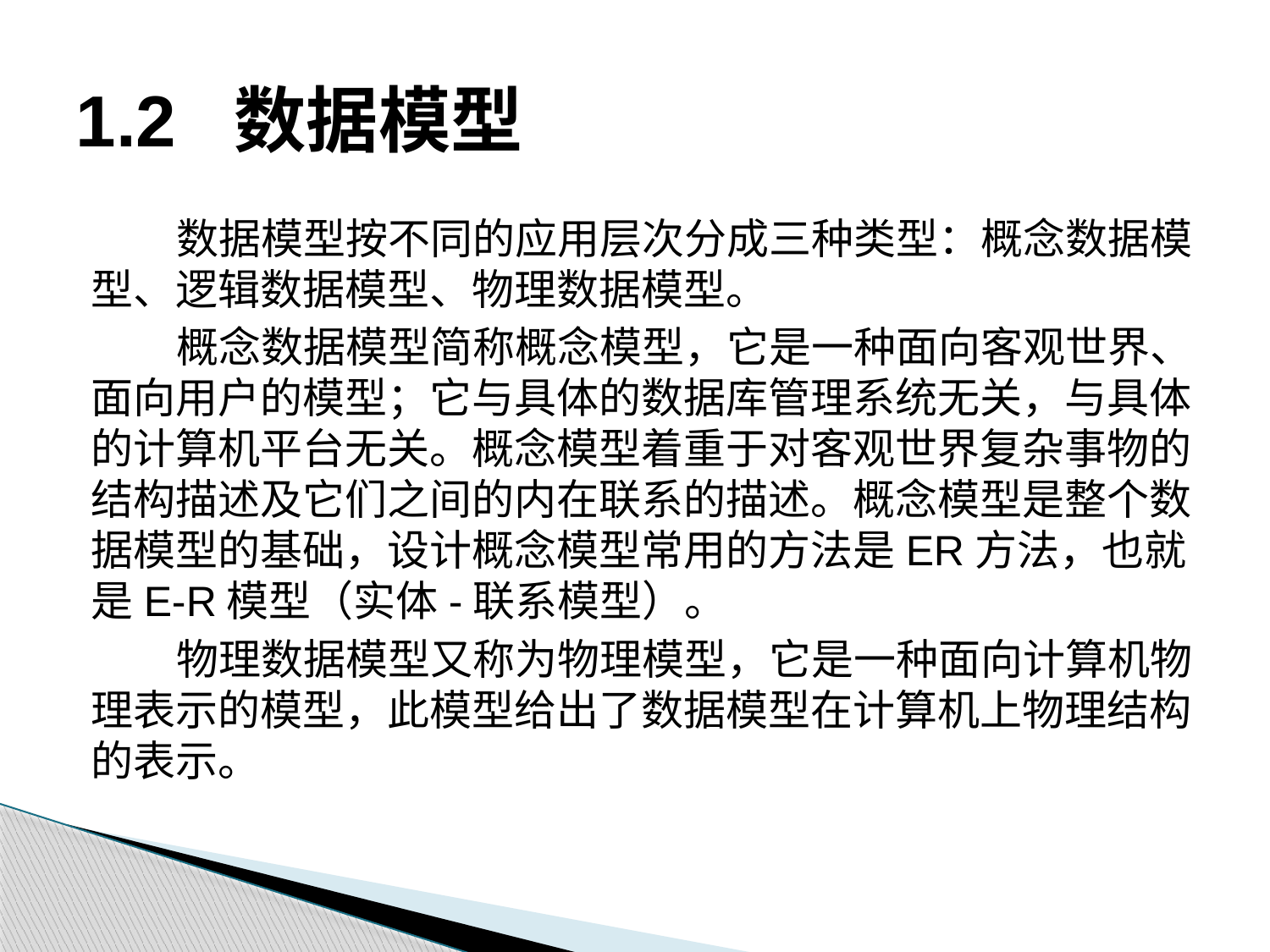

# 1.2  数据模型
数据模型按不同的应用层次分成三种类型：概念数据模型、逻辑数据模型、物理数据模型。
概念数据模型简称概念模型，它是一种面向客观世界、面向用户的模型；它与具体的数据库管理系统无关，与具体的计算机平台无关。概念模型着重于对客观世界复杂事物的结构描述及它们之间的内在联系的描述。概念模型是整个数据模型的基础，设计概念模型常用的方法是ER方法，也就是E-R模型（实体-联系模型）。
物理数据模型又称为物理模型，它是一种面向计算机物理表示的模型，此模型给出了数据模型在计算机上物理结构的表示。